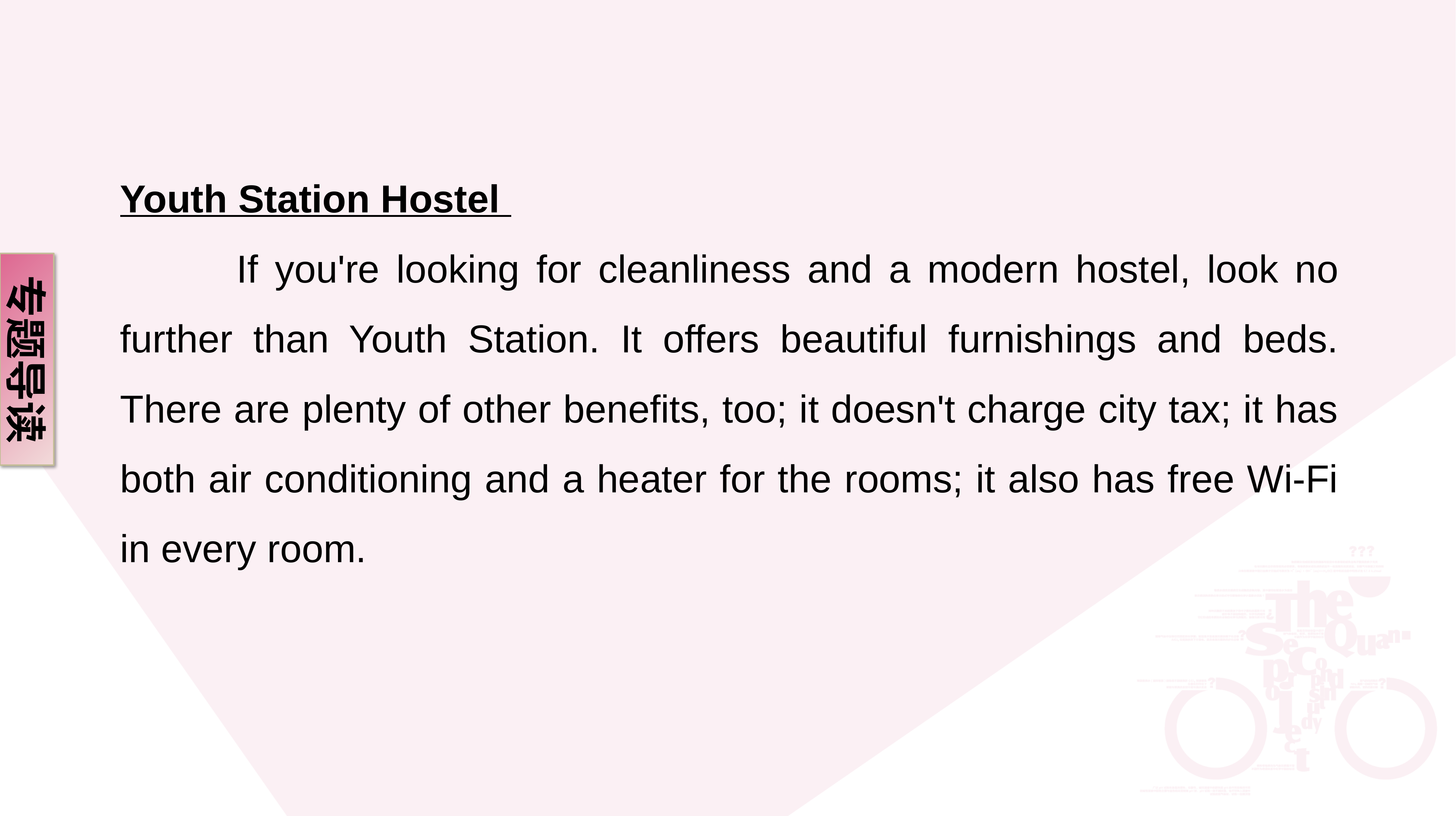

Youth Station Hostel
       If you're looking for cleanliness and a modern hostel, look no further than Youth Station. It offers beautiful furnishings and beds. There are plenty of other benefits, too; it doesn't charge city tax; it has both air conditioning and a heater for the rooms; it also has free Wi-Fi in every room.
专题导读